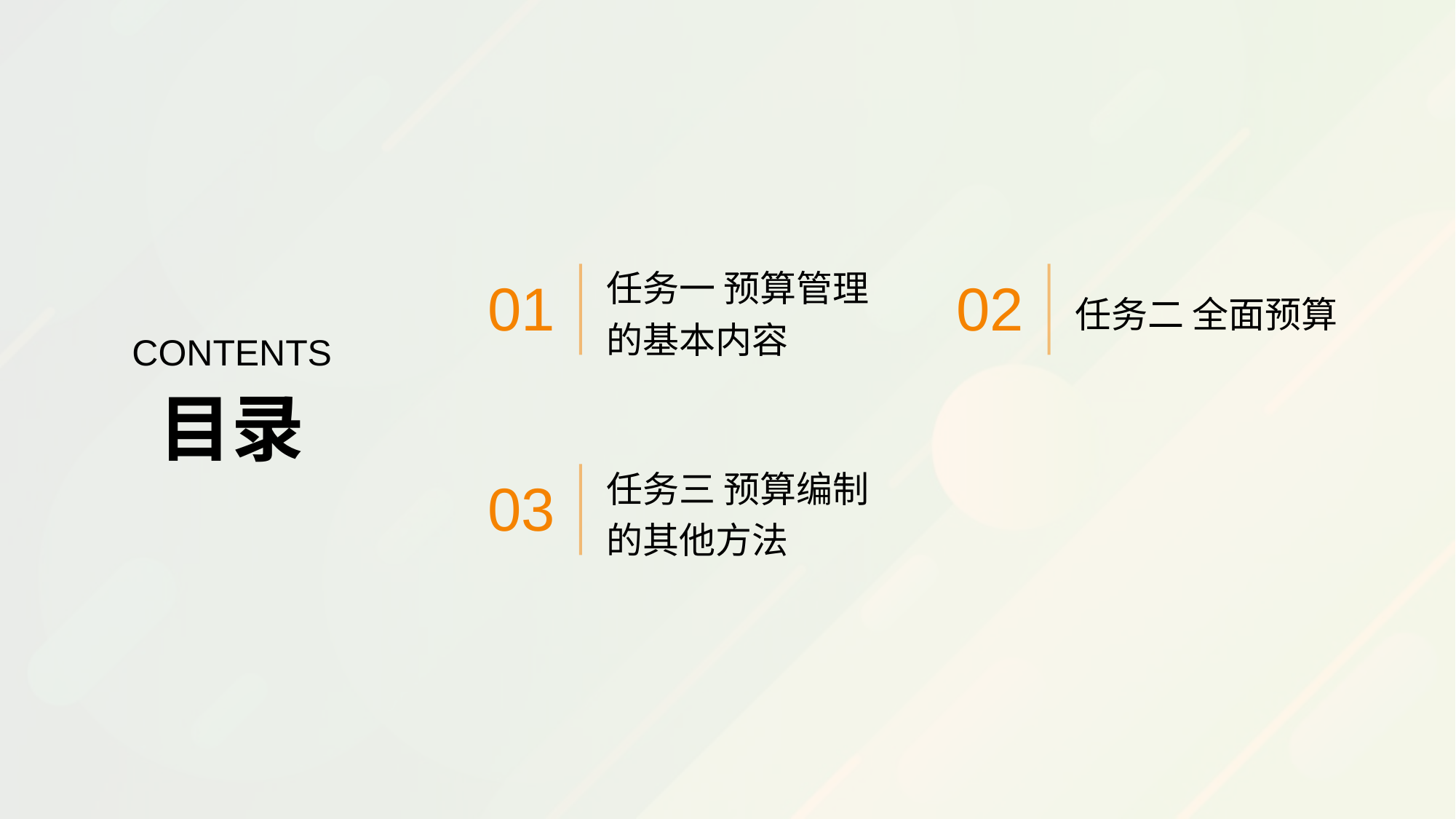

任务一 预算管理的基本内容
任务二 全面预算

01
02
CONTENTS
目录
任务三 预算编制的其他方法

03